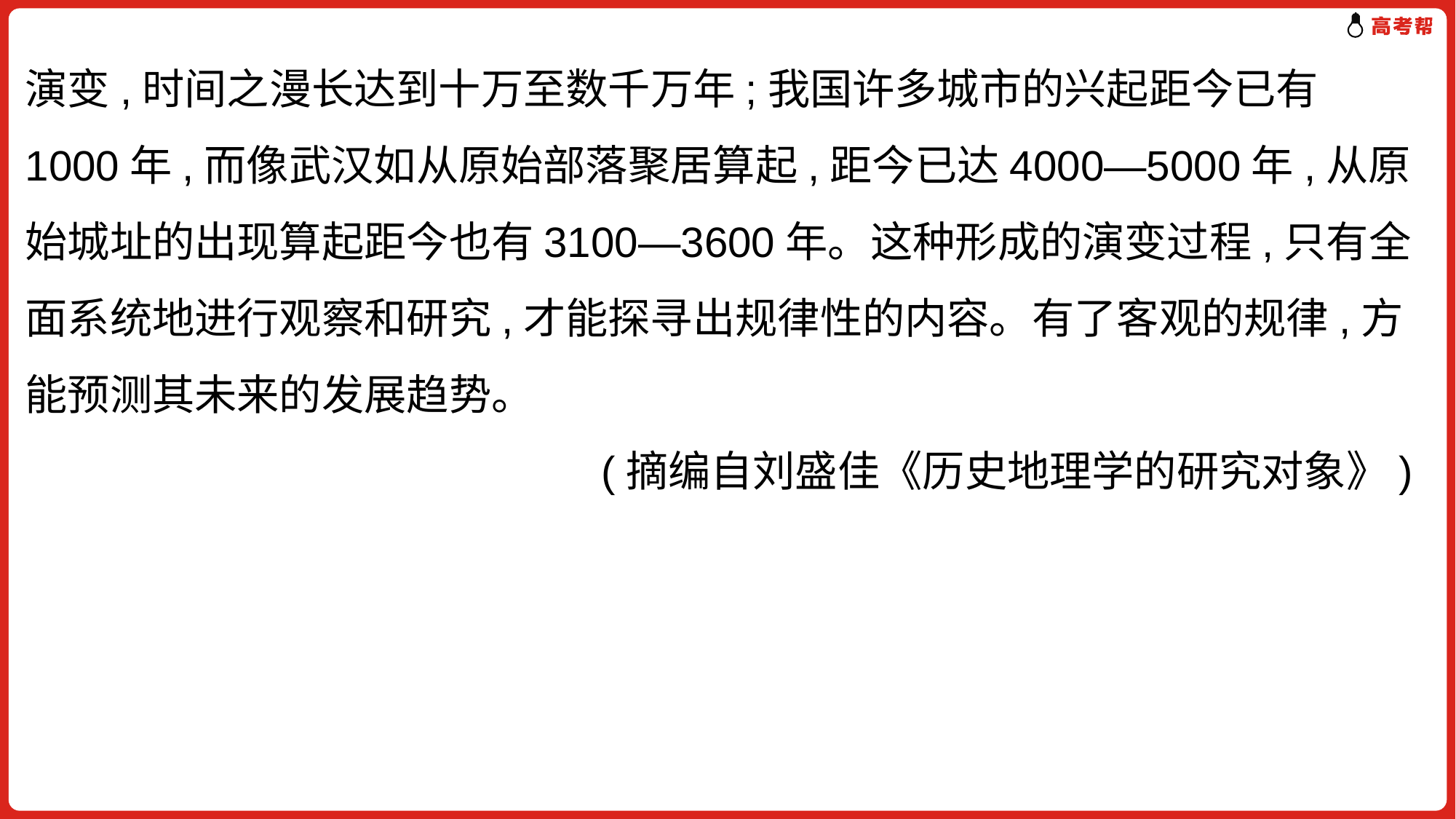

演变,时间之漫长达到十万至数千万年;我国许多城市的兴起距今已有1000年,而像武汉如从原始部落聚居算起,距今已达4000—5000年,从原始城址的出现算起距今也有3100—3600年。这种形成的演变过程,只有全面系统地进行观察和研究,才能探寻出规律性的内容。有了客观的规律,方能预测其未来的发展趋势。
(摘编自刘盛佳《历史地理学的研究对象》)